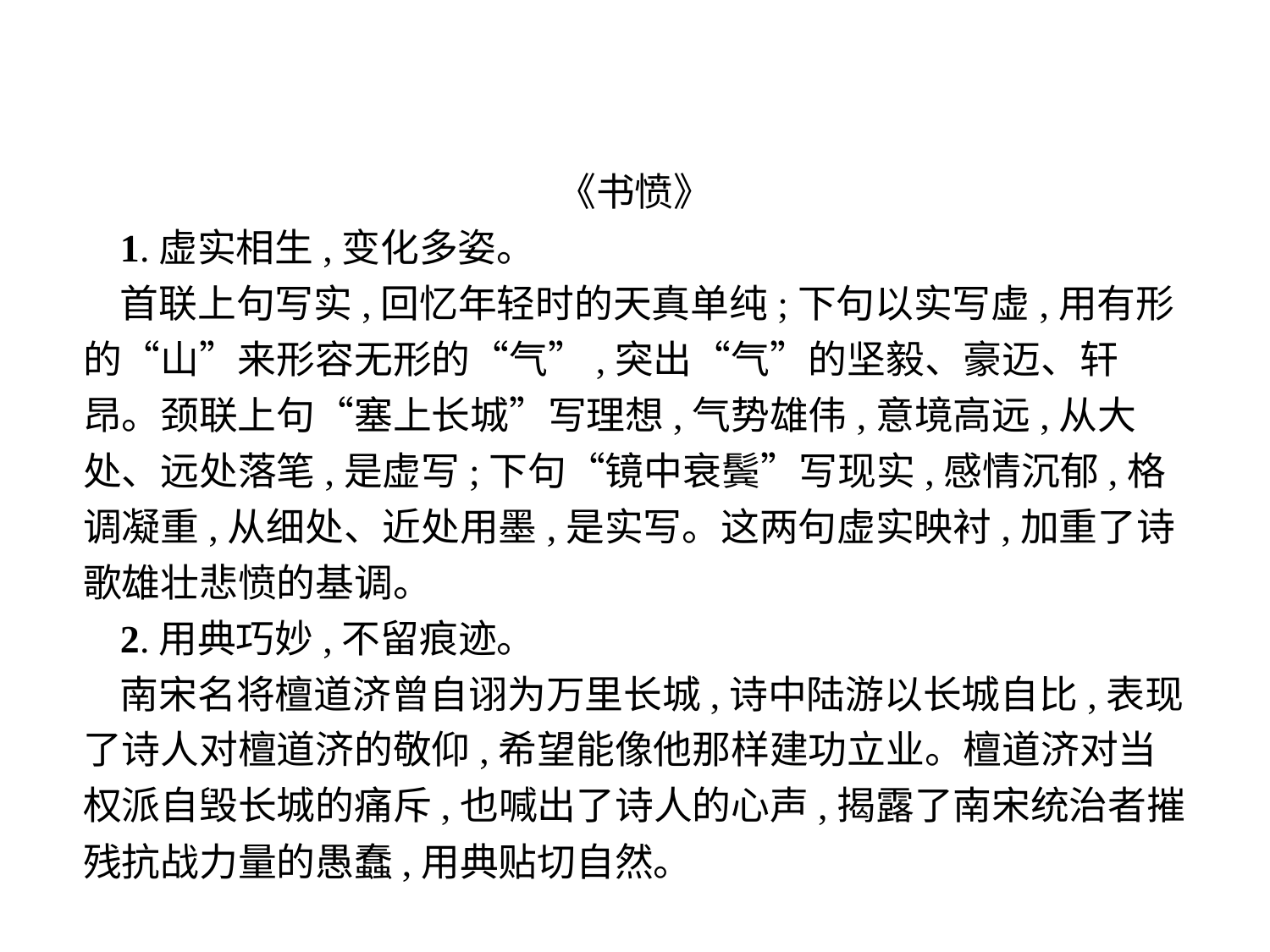

《书愤》
1.虚实相生,变化多姿。
首联上句写实,回忆年轻时的天真单纯;下句以实写虚,用有形的“山”来形容无形的“气”,突出“气”的坚毅、豪迈、轩昂。颈联上句“塞上长城”写理想,气势雄伟,意境高远,从大处、远处落笔,是虚写;下句“镜中衰鬓”写现实,感情沉郁,格调凝重,从细处、近处用墨,是实写。这两句虚实映衬,加重了诗歌雄壮悲愤的基调。
2.用典巧妙,不留痕迹。
南宋名将檀道济曾自诩为万里长城,诗中陆游以长城自比,表现了诗人对檀道济的敬仰,希望能像他那样建功立业。檀道济对当权派自毁长城的痛斥,也喊出了诗人的心声,揭露了南宋统治者摧残抗战力量的愚蠢,用典贴切自然。